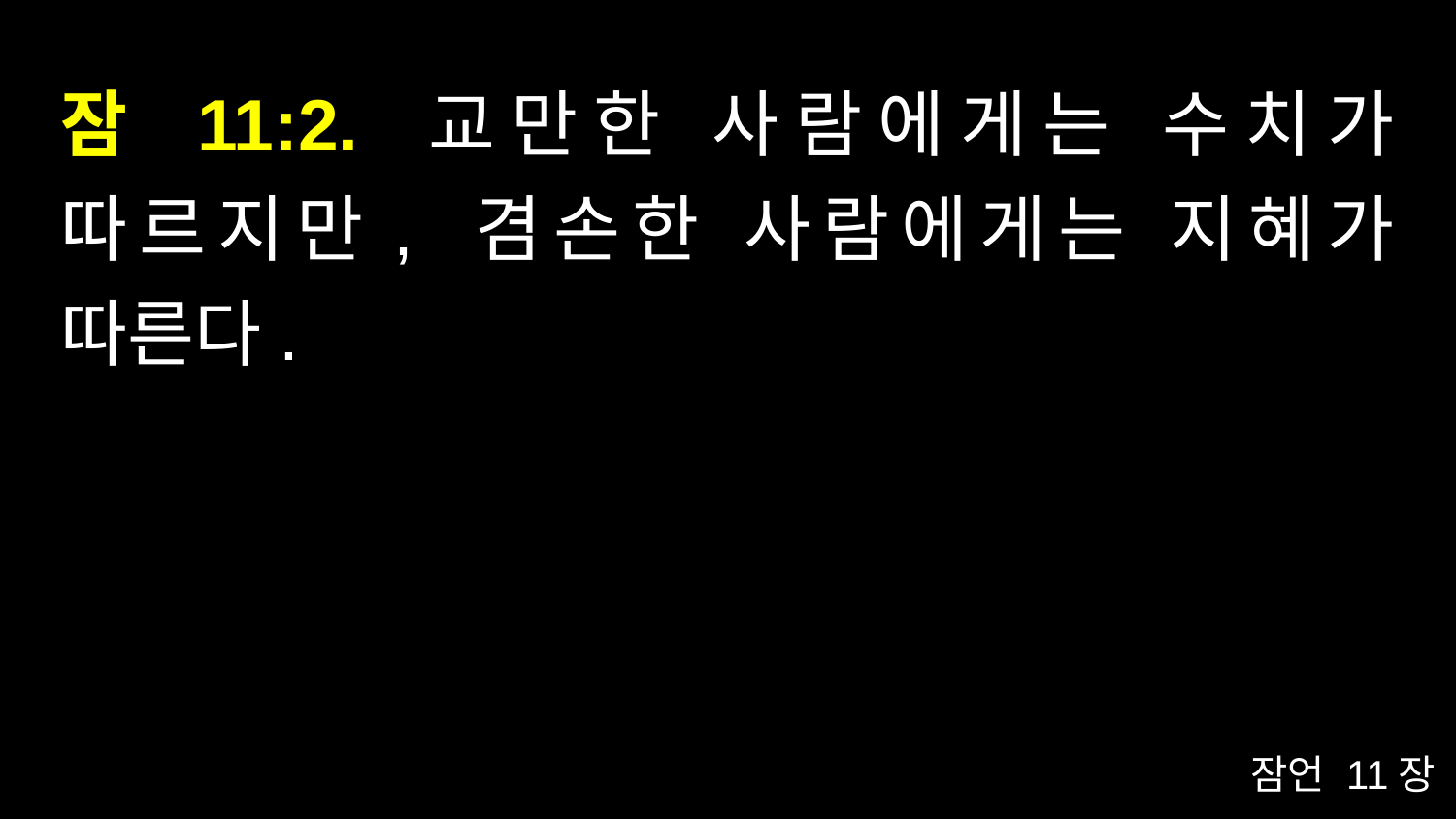

# 잠 11:2. 교만한 사람에게는 수치가 따르지만, 겸손한 사람에게는 지혜가 따른다.
잠언 11장